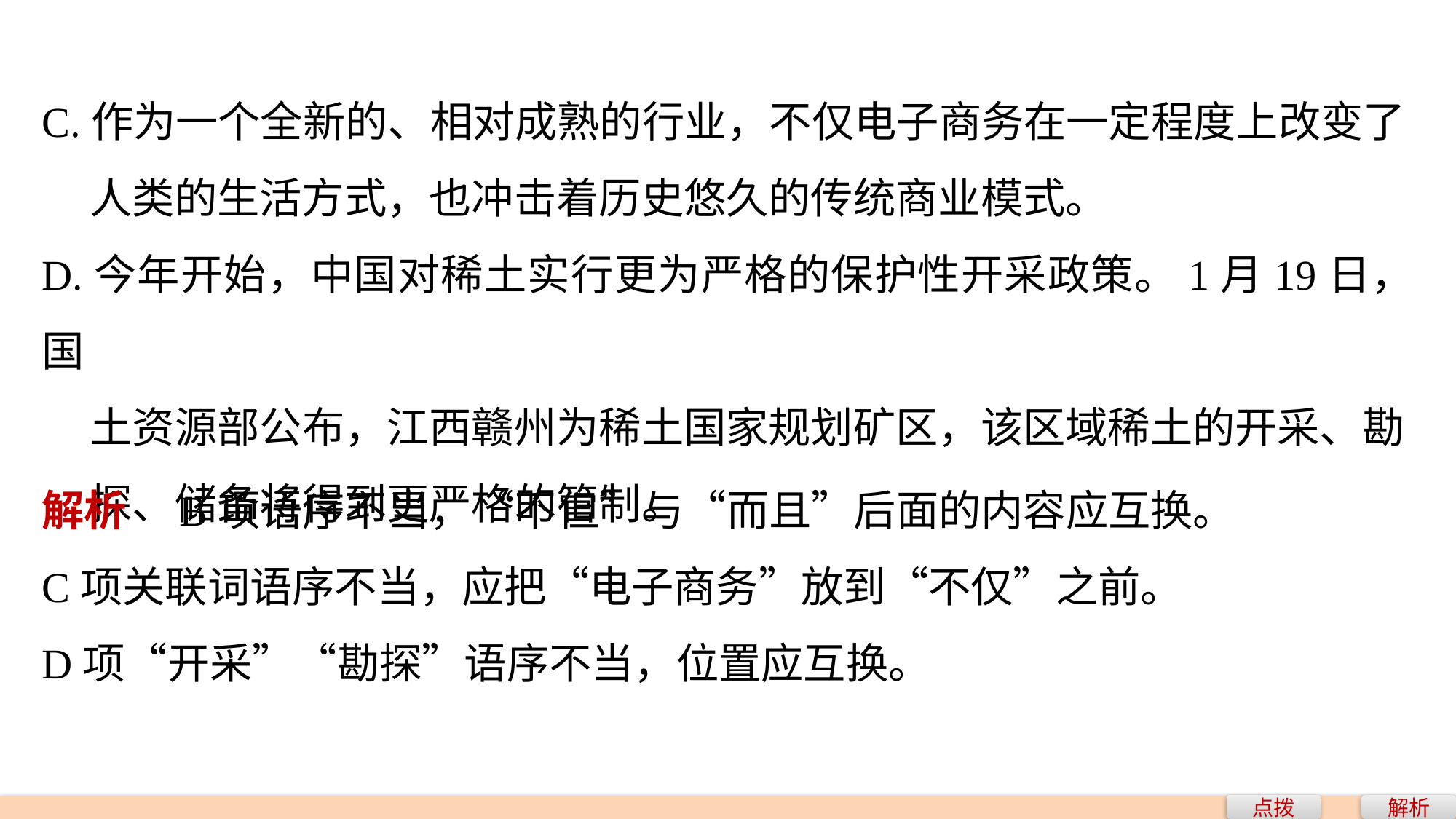

C.作为一个全新的、相对成熟的行业，不仅电子商务在一定程度上改变了
    人类的生活方式，也冲击着历史悠久的传统商业模式。
D.今年开始，中国对稀土实行更为严格的保护性开采政策。1月19日，国
    土资源部公布，江西赣州为稀土国家规划矿区，该区域稀土的开采、勘
    探、储备将得到更严格的管制。
解析　B项语序不当，“不但”与“而且”后面的内容应互换。
C项关联词语序不当，应把“电子商务”放到“不仅”之前。
D项“开采”“勘探”语序不当，位置应互换。
点拨
解析